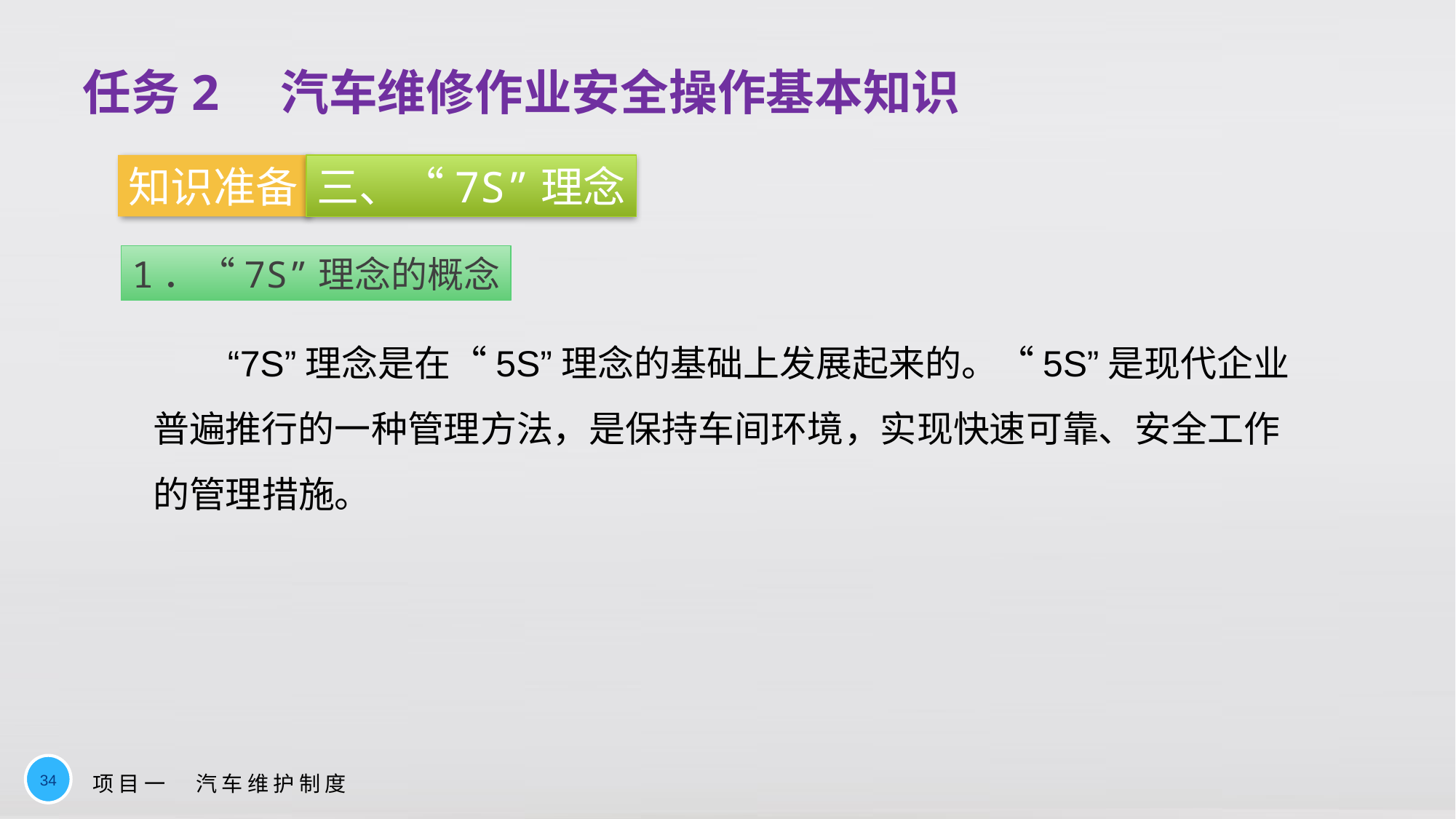

任务2　汽车维修作业安全操作基本知识
知识准备
三、“7S”理念
1．“7S”理念的概念
“7S”理念是在“5S”理念的基础上发展起来的。“5S”是现代企业普遍推行的一种管理方法，是保持车间环境，实现快速可靠、安全工作的管理措施。
34